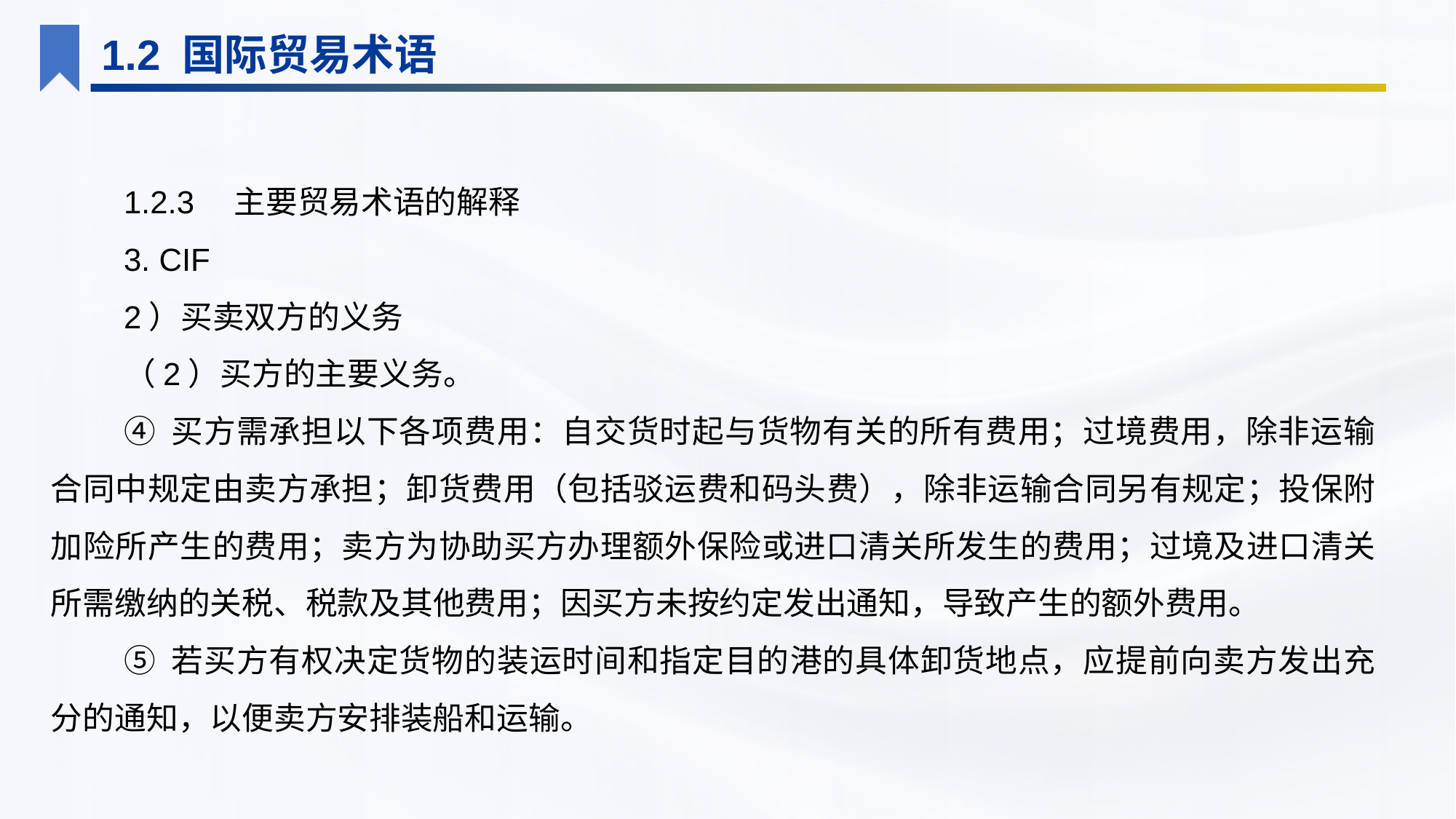

1.2 国际贸易术语
1.2.3　主要贸易术语的解释
3. CIF
2）买卖双方的义务
（2）买方的主要义务。
④ 买方需承担以下各项费用：自交货时起与货物有关的所有费用；过境费用，除非运输合同中规定由卖方承担；卸货费用（包括驳运费和码头费），除非运输合同另有规定；投保附加险所产生的费用；卖方为协助买方办理额外保险或进口清关所发生的费用；过境及进口清关所需缴纳的关税、税款及其他费用；因买方未按约定发出通知，导致产生的额外费用。
⑤ 若买方有权决定货物的装运时间和指定目的港的具体卸货地点，应提前向卖方发出充分的通知，以便卖方安排装船和运输。